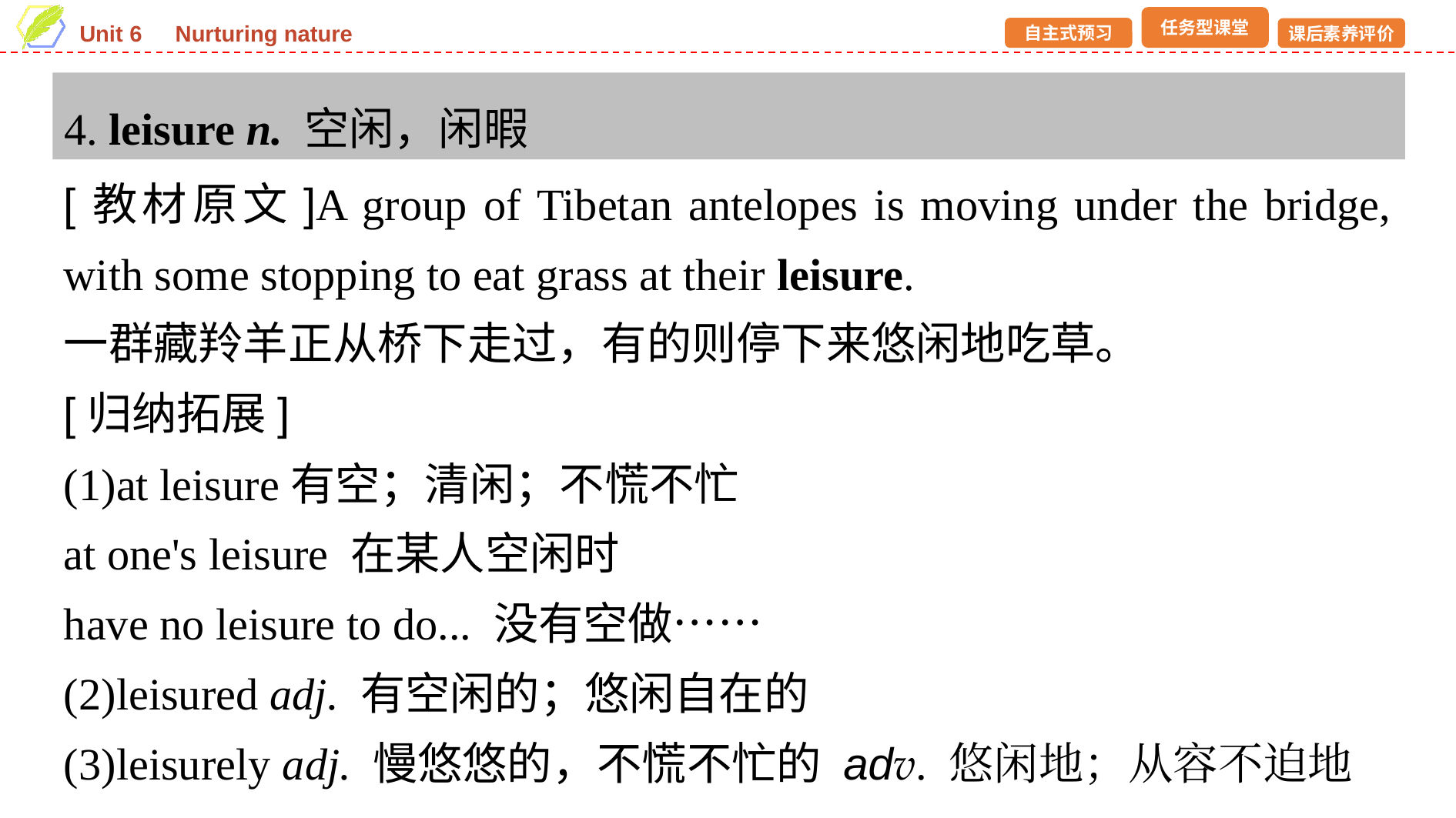

4. leisure n. 空闲，闲暇
[教材原文]A group of Tibetan antelopes is moving under the bridge, with some stopping to eat grass at their leisure.
一群藏羚羊正从桥下走过，有的则停下来悠闲地吃草。
[归纳拓展]
(1)at leisure有空；清闲；不慌不忙
at one's leisure 在某人空闲时
have no leisure to do... 没有空做……
(2)leisured adj. 有空闲的；悠闲自在的
(3)leisurely adj. 慢悠悠的，不慌不忙的 adv. 悠闲地；从容不迫地